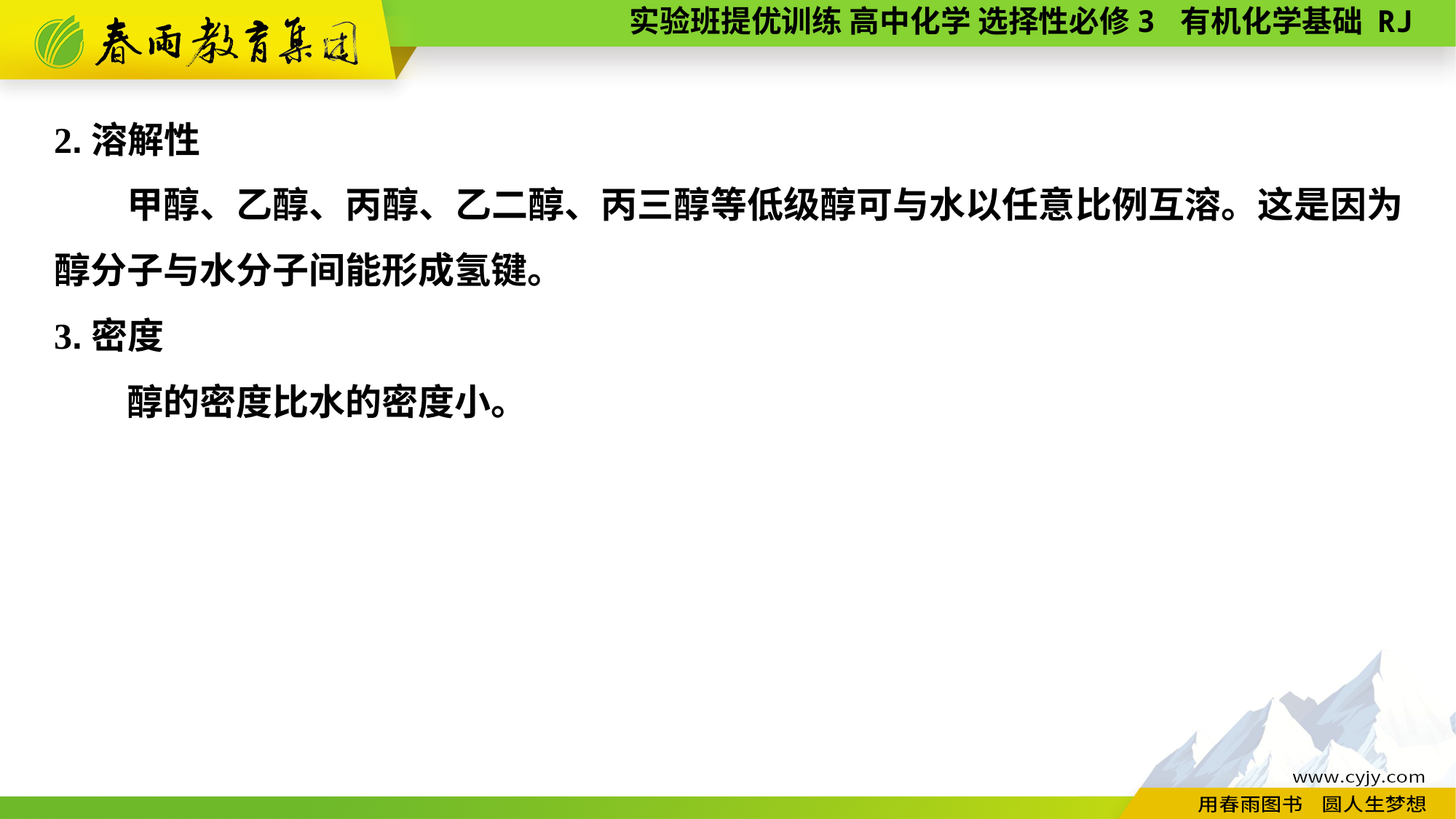

2.溶解性
　　甲醇、乙醇、丙醇、乙二醇、丙三醇等低级醇可与水以任意比例互溶。这是因为醇分子与水分子间能形成氢键。
3.密度
　　醇的密度比水的密度小。